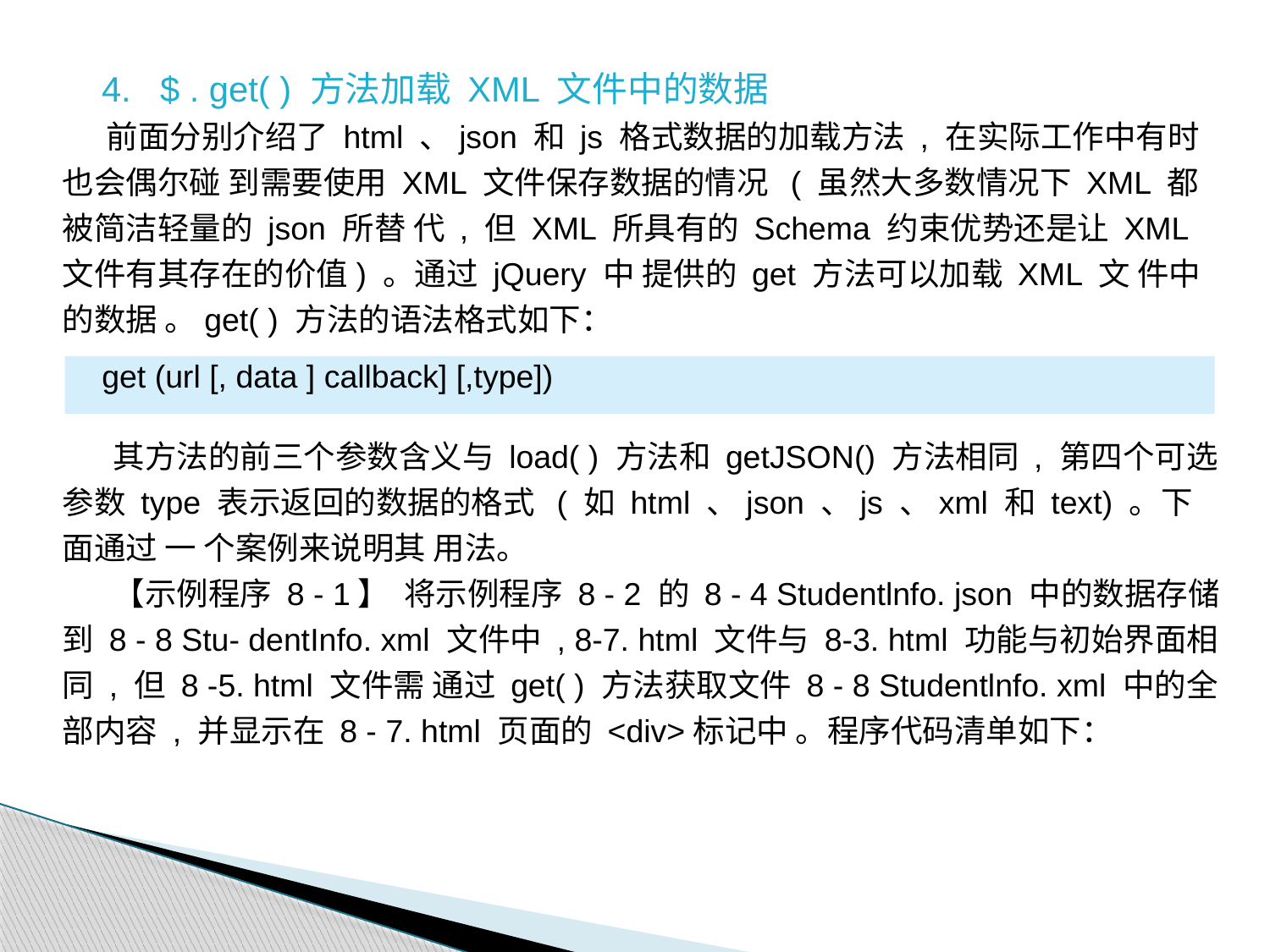

4.   $ . get( ) 方法加载 XML 文件中的数据
     前面分别介绍了 html 、json 和 js 格式数据的加载方法 , 在实际工作中有时也会偶尔碰 到需要使用 XML 文件保存数据的情况  ( 虽然大多数情况下 XML 都被简洁轻量的 json 所替 代 , 但 XML 所具有的 Schema 约束优势还是让 XML 文件有其存在的价值) 。通过 jQuery 中 提供的 get 方法可以加载 XML 文 件中的数据 。get( ) 方法的语法格式如下：

      其方法的前三个参数含义与 load( ) 方法和 getJSON() 方法相同 , 第四个可选参数 type 表示返回的数据的格式  ( 如 html 、json 、js 、xml 和 text) 。下面通过 一 个案例来说明其 用法。
      【示例程序 8 - 1】  将示例程序 8 - 2 的 8 - 4 Studentlnfo. json 中的数据存储到 8 - 8 Stu- dentInfo. xml 文件中 , 8-7. html 文件与 8-3. html 功能与初始界面相同 , 但 8 -5. html 文件需 通过 get( ) 方法获取文件 8 - 8 Studentlnfo. xml 中的全部内容 , 并显示在 8 - 7. html 页面的 <div>标记中 。程序代码清单如下：
get (url [, data ] callback] [,type])